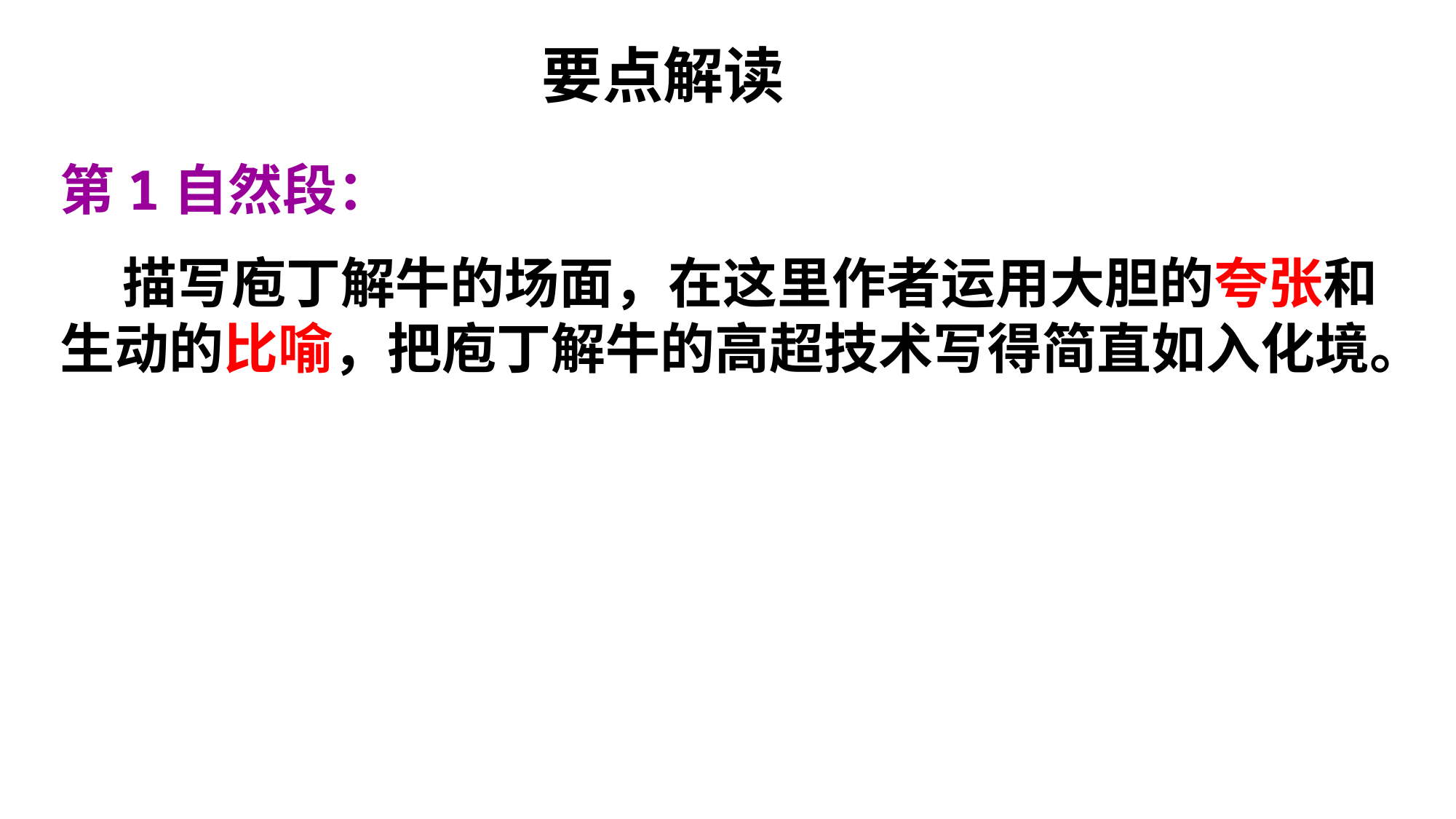

要点解读
第1自然段：
    描写庖丁解牛的场面，在这里作者运用大胆的夸张和生动的比喻，把庖丁解牛的高超技术写得简直如入化境。